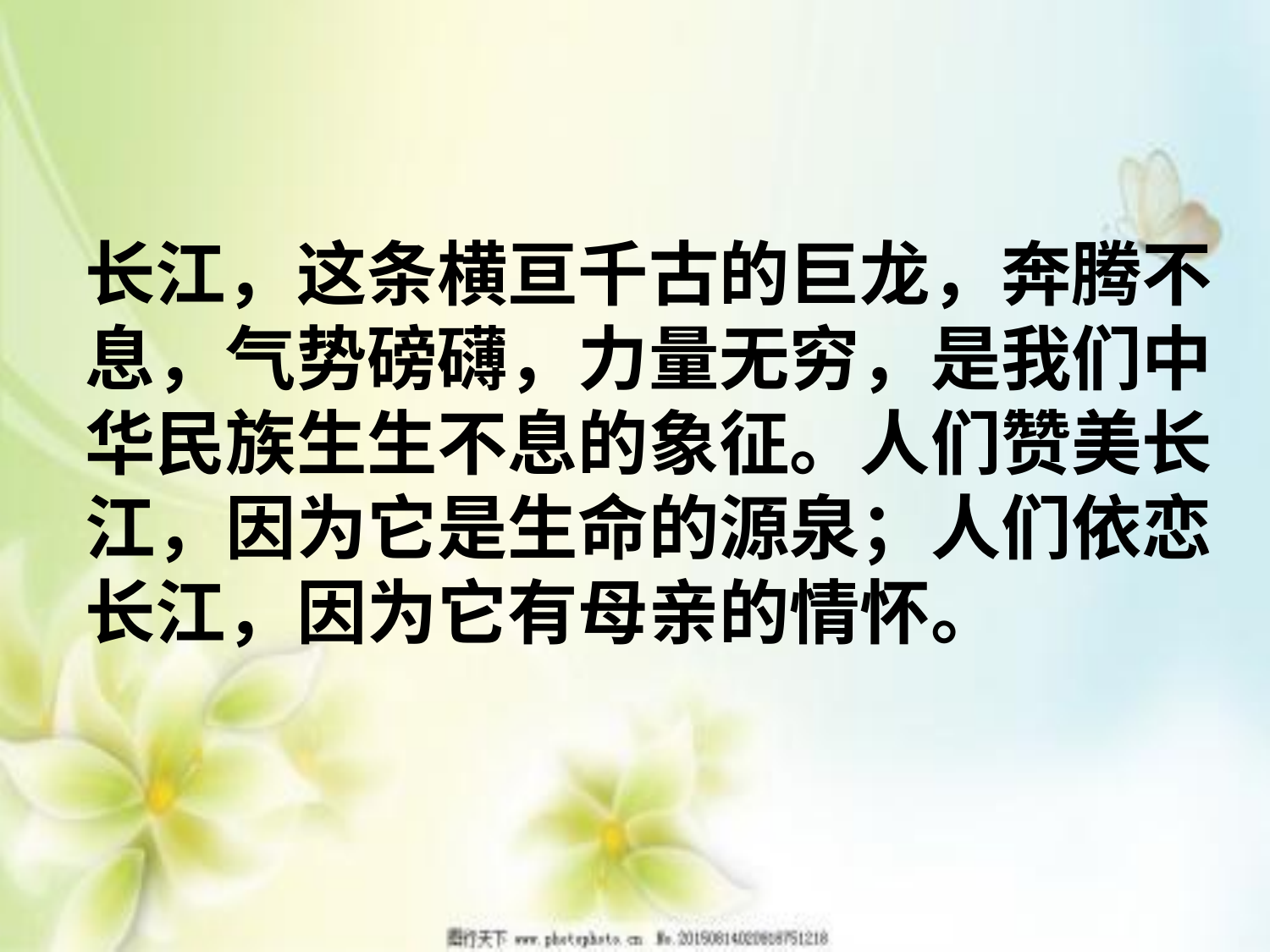

长江，这条横亘千古的巨龙，奔腾不息，气势磅礴，力量无穷，是我们中华民族生生不息的象征。人们赞美长江，因为它是生命的源泉；人们依恋长江，因为它有母亲的情怀。